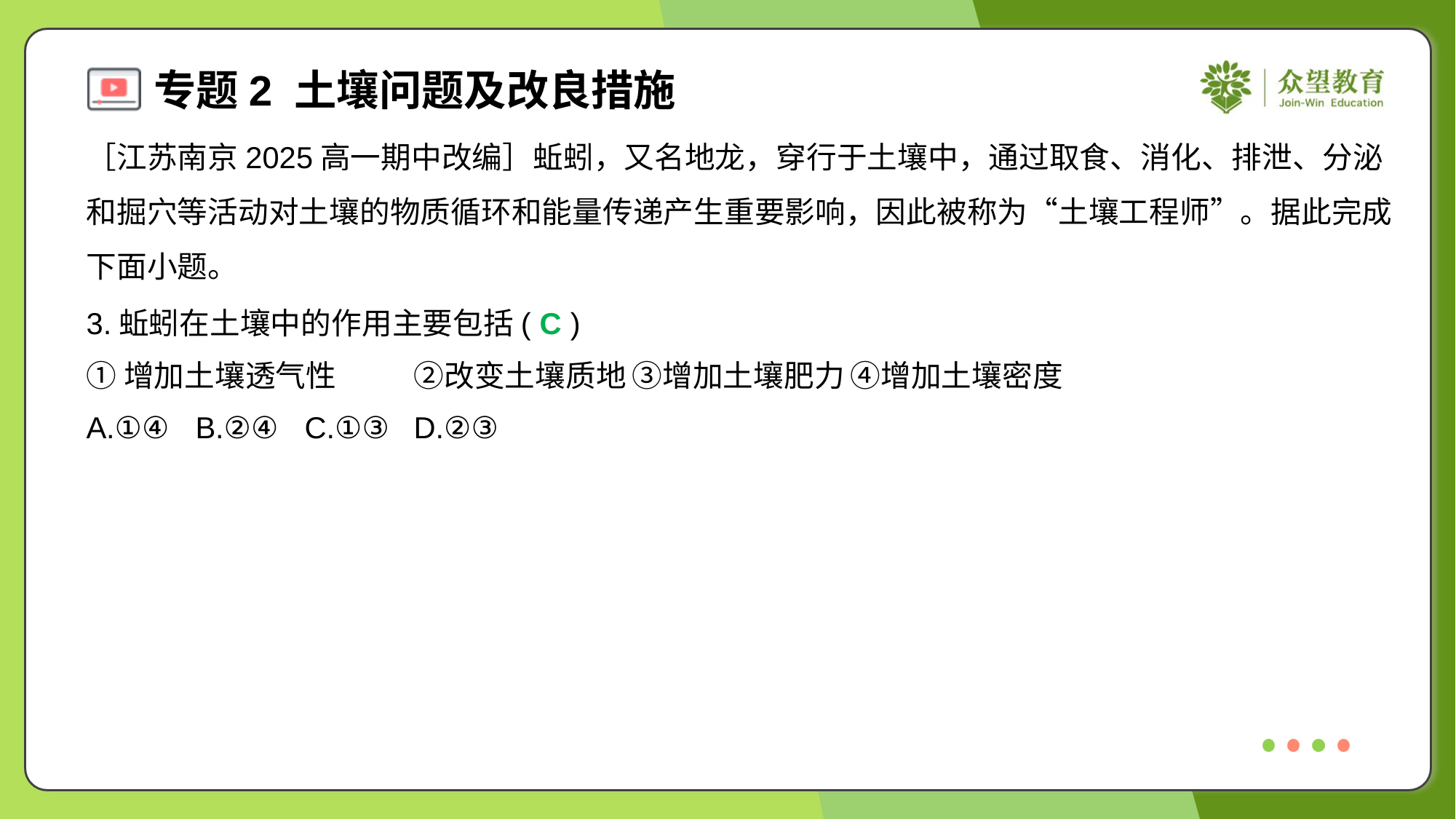

［江苏南京2025高一期中改编］蚯蚓，又名地龙，穿行于土壤中，通过取食、消化、排泄、分泌
和掘穴等活动对土壤的物质循环和能量传递产生重要影响，因此被称为“土壤工程师”。据此完成
下面小题。
3.蚯蚓在土壤中的作用主要包括(     )
C
①增加土壤透气性	②改变土壤质地	③增加土壤肥力	④增加土壤密度
A.①④	B.②④	C.①③	D.②③